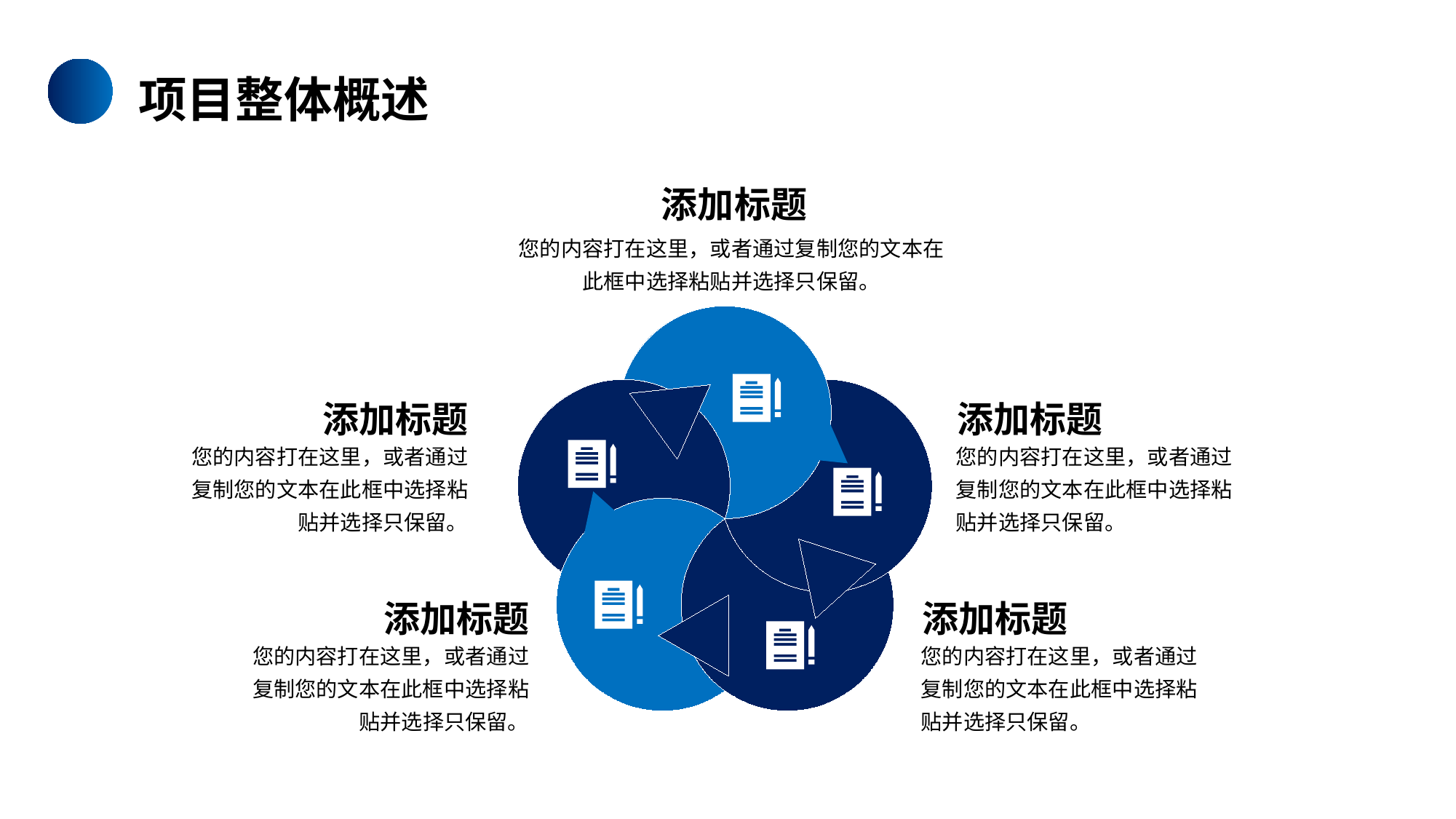

项目整体概述

添加标题
您的内容打在这里，或者通过复制您的文本在此框中选择粘贴并选择只保留。

添加标题
添加标题
您的内容打在这里，或者通过复制您的文本在此框中选择粘贴并选择只保留。
您的内容打在这里，或者通过复制您的文本在此框中选择粘贴并选择只保留。

添加标题
添加标题

您的内容打在这里，或者通过复制您的文本在此框中选择粘贴并选择只保留。
您的内容打在这里，或者通过复制您的文本在此框中选择粘贴并选择只保留。